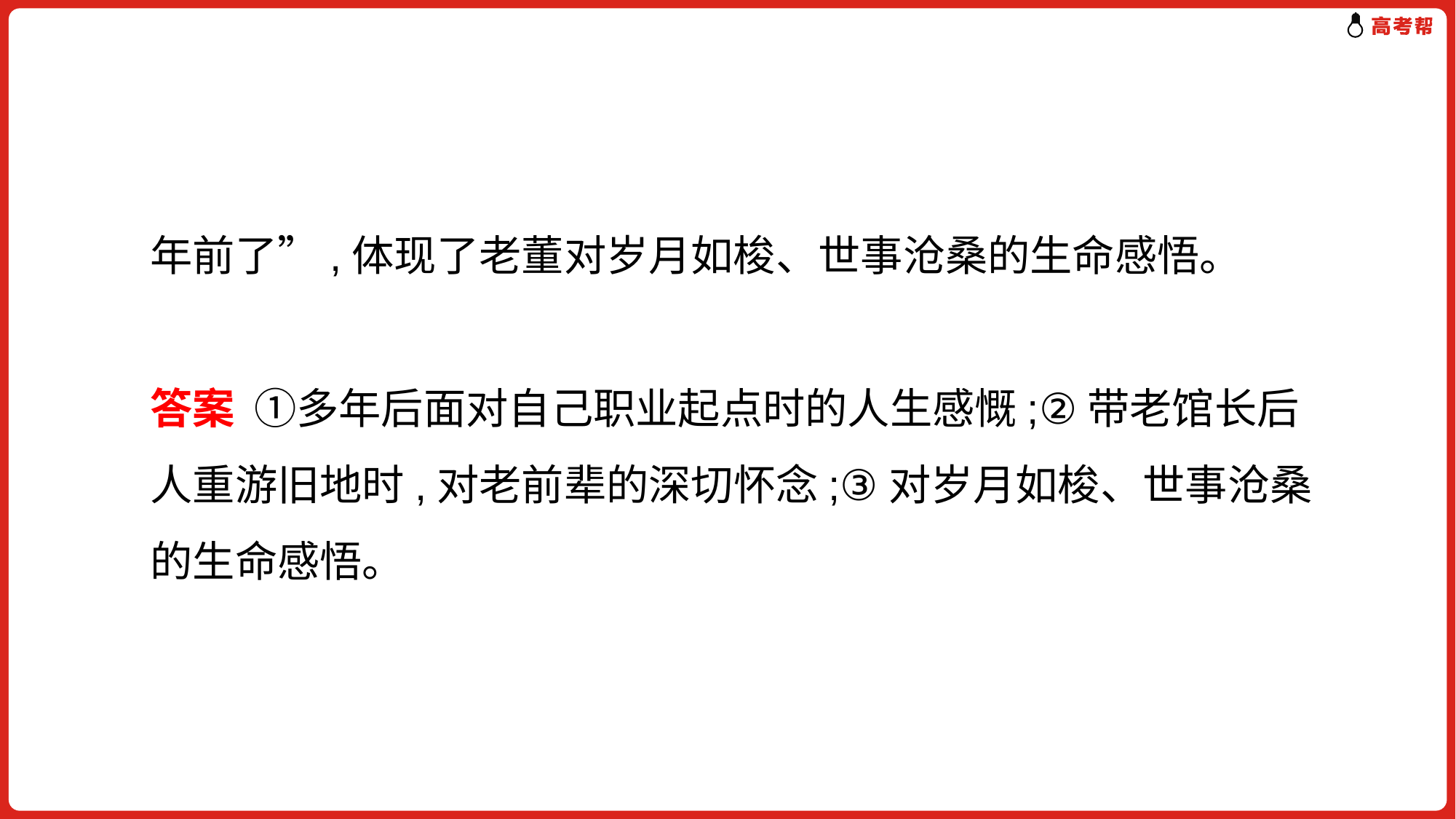

年前了”,体现了老董对岁月如梭、世事沧桑的生命感悟。

答案  ①多年后面对自己职业起点时的人生感慨;②带老馆长后人重游旧地时,对老前辈的深切怀念;③对岁月如梭、世事沧桑的生命感悟。